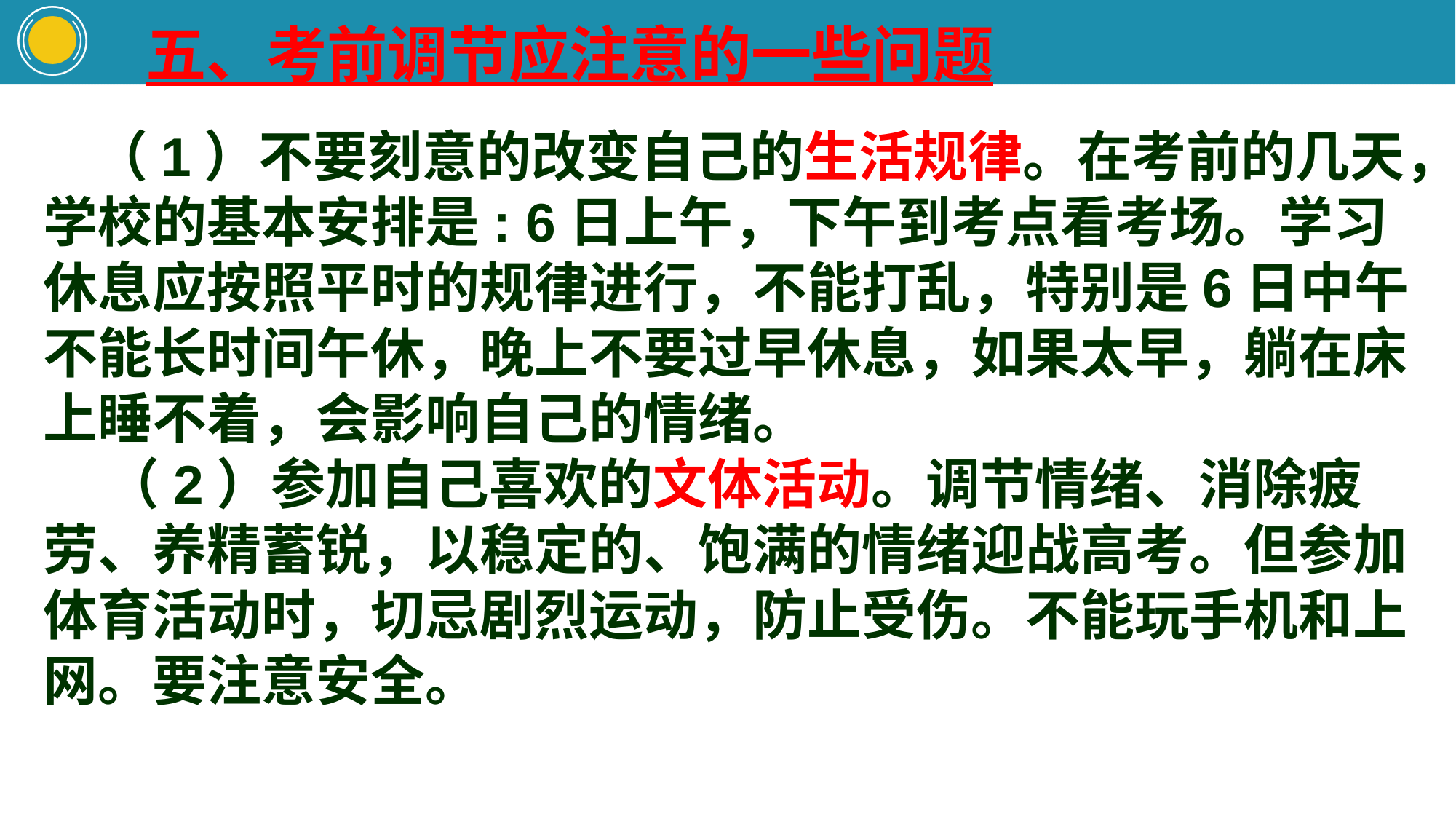

五、考前调节应注意的一些问题
   （1）不要刻意的改变自己的生活规律。在考前的几天，学校的基本安排是: 6日上午，下午到考点看考场。学习休息应按照平时的规律进行，不能打乱，特别是6日中午不能长时间午休，晚上不要过早休息，如果太早，躺在床上睡不着，会影响自己的情绪。
    （2）参加自己喜欢的文体活动。调节情绪、消除疲劳、养精蓄锐，以稳定的、饱满的情绪迎战高考。但参加体育活动时，切忌剧烈运动，防止受伤。不能玩手机和上网。要注意安全。